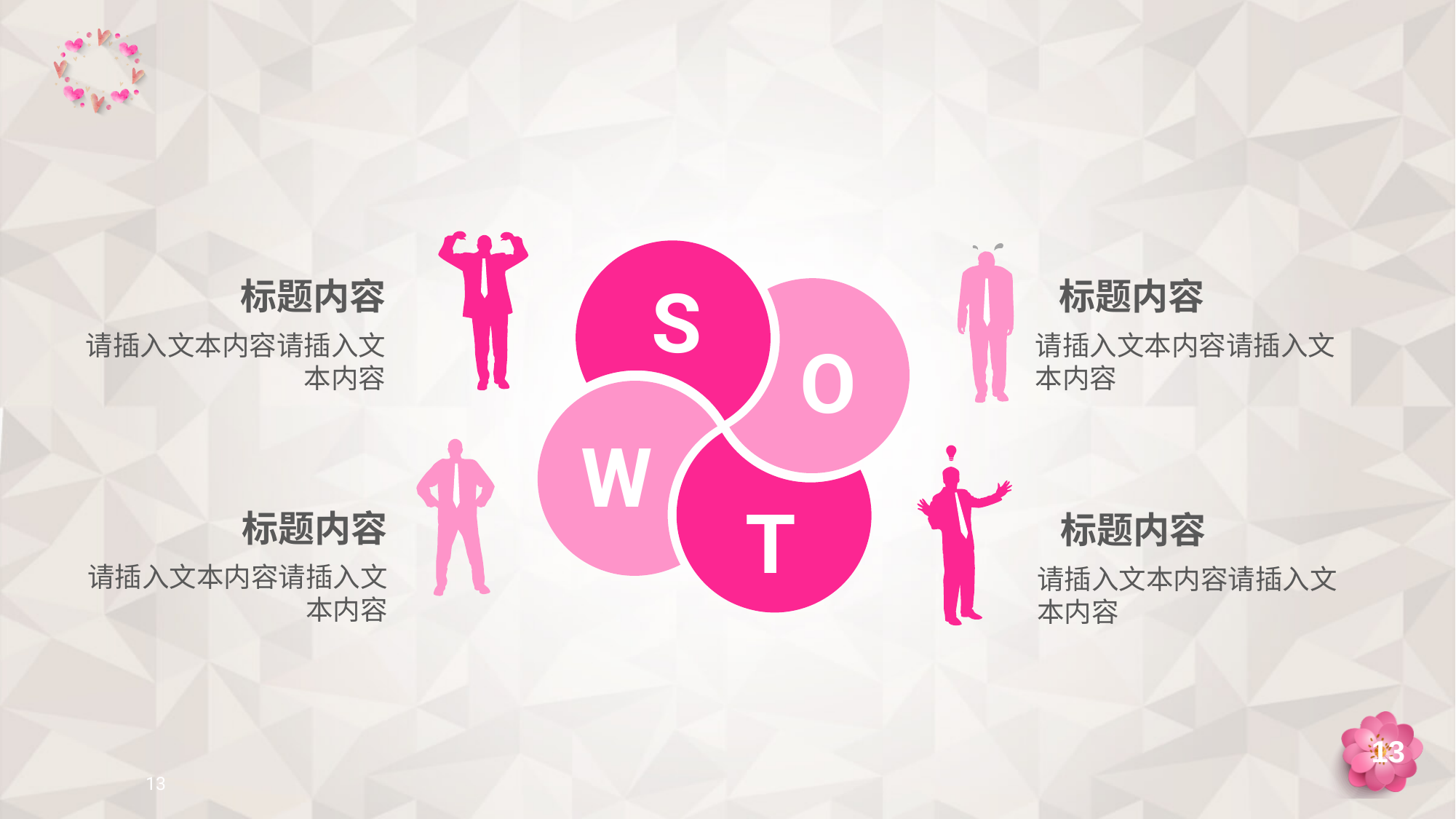

#

  标题内容
请插入文本内容请插入文本内容
 标题内容
请插入文本内容请插入文本内容
S

O

W

  标题内容
请插入文本内容请插入文本内容
 标题内容
请插入文本内容请插入文本内容
T
13
13